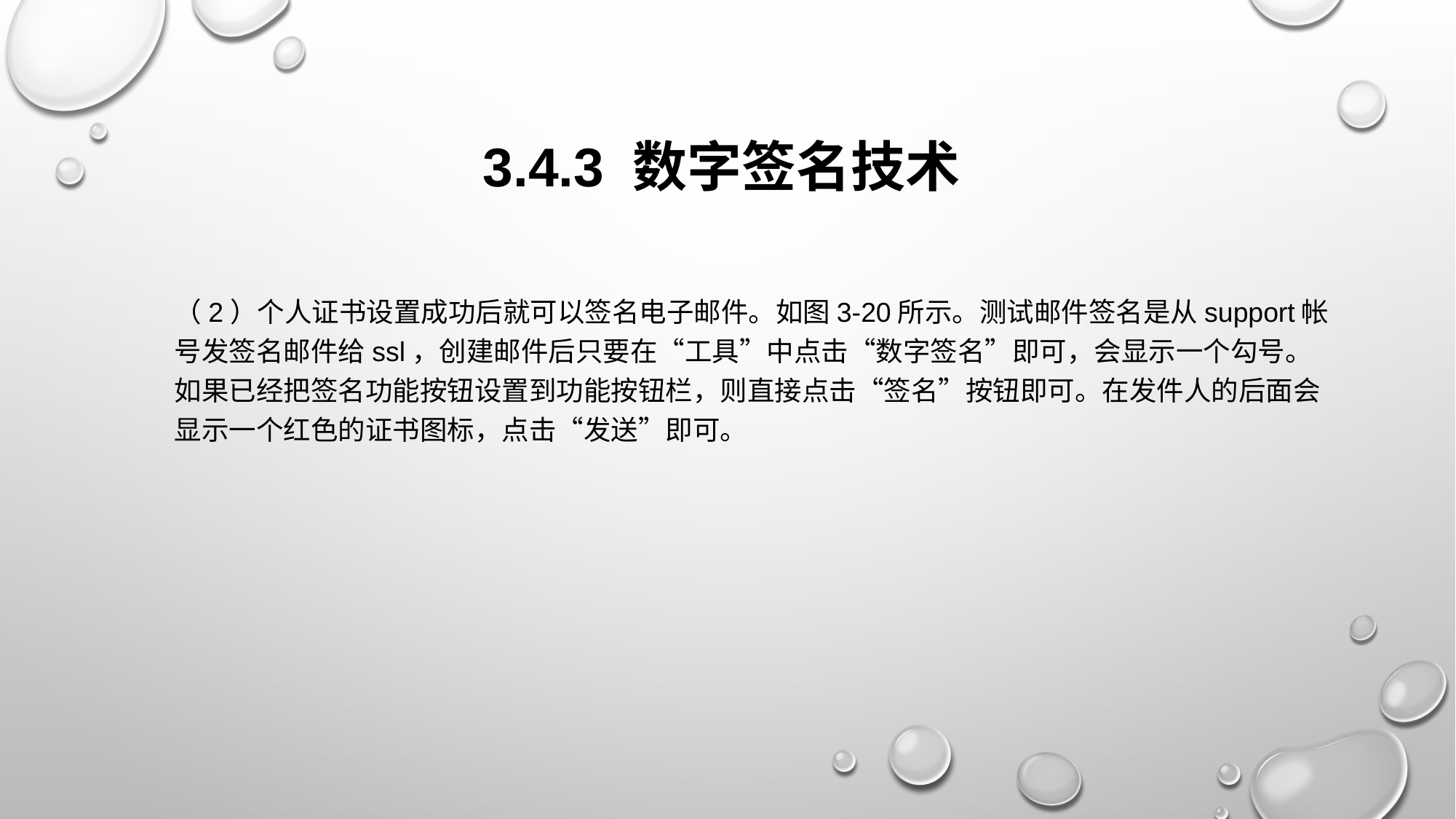

# 3.4.3 数字签名技术
（2）个人证书设置成功后就可以签名电子邮件。如图3-20所示。测试邮件签名是从support帐号发签名邮件给ssl，创建邮件后只要在“工具”中点击“数字签名”即可，会显示一个勾号。如果已经把签名功能按钮设置到功能按钮栏，则直接点击“签名”按钮即可。在发件人的后面会显示一个红色的证书图标，点击“发送”即可。